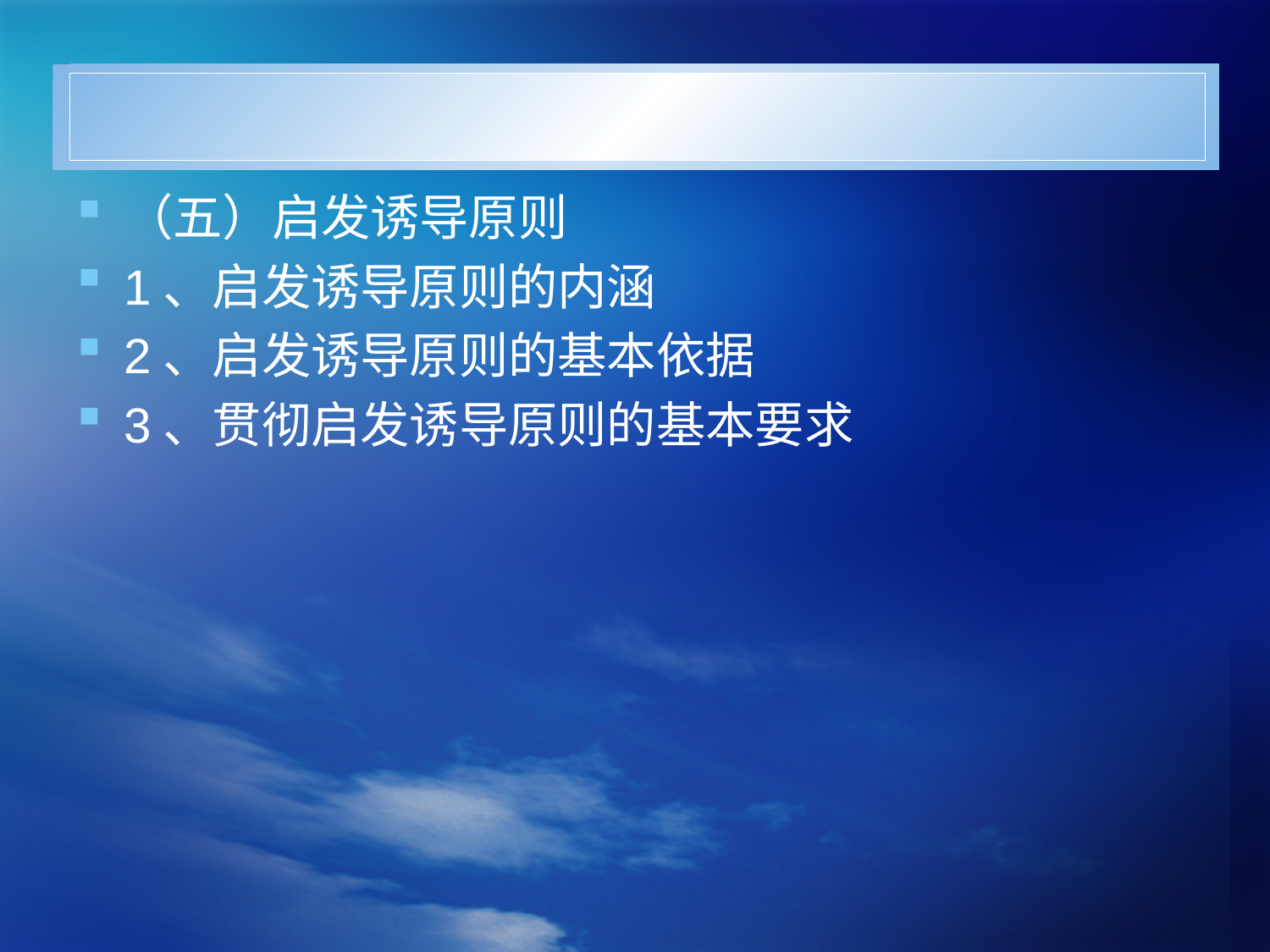

#
（五）启发诱导原则
1、启发诱导原则的内涵
2、启发诱导原则的基本依据
3、贯彻启发诱导原则的基本要求